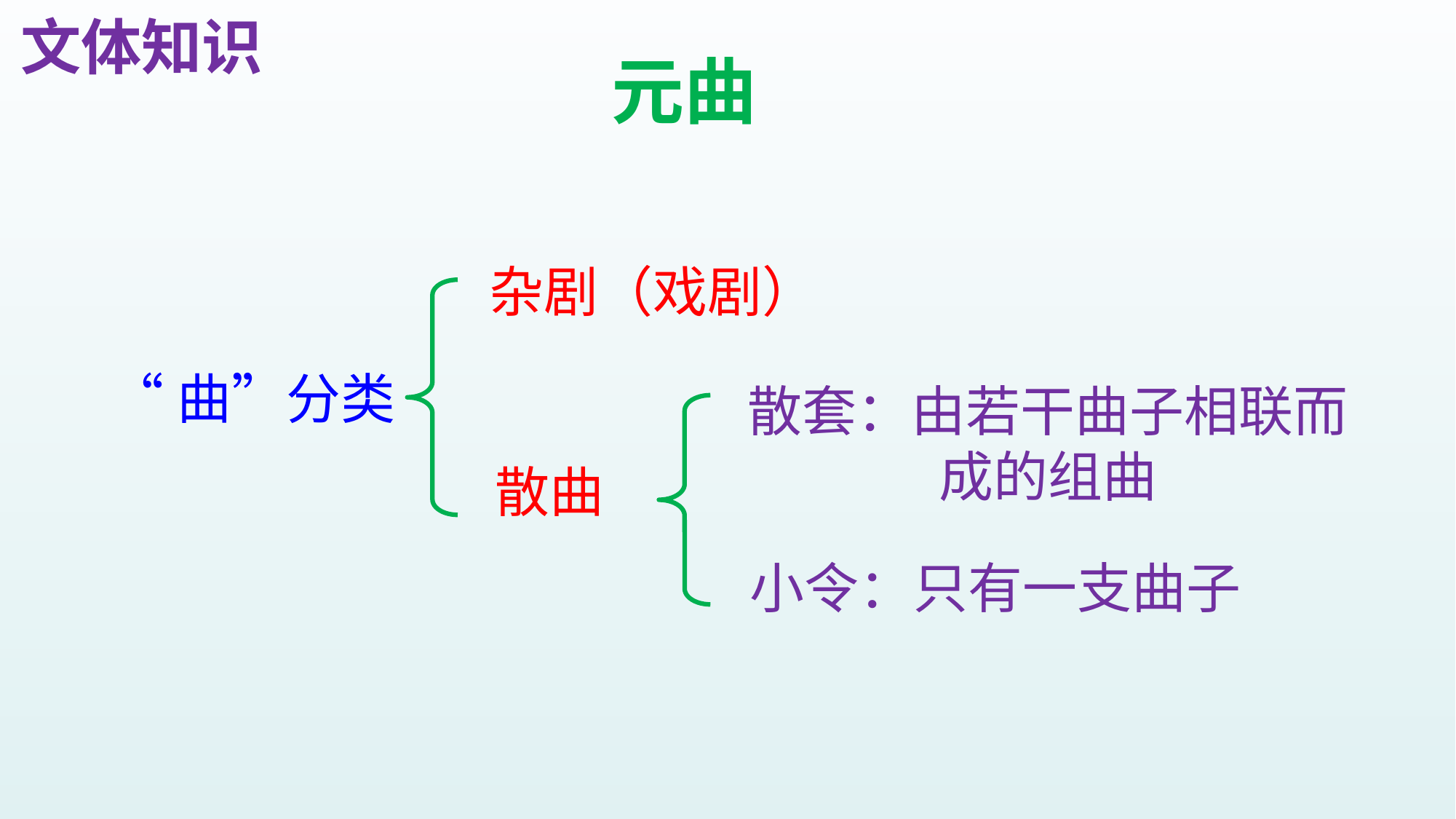

文体知识
元曲
杂剧（戏剧）

“曲”分类
散套：由若干曲子相联而成的组曲

散曲
小令：只有一支曲子